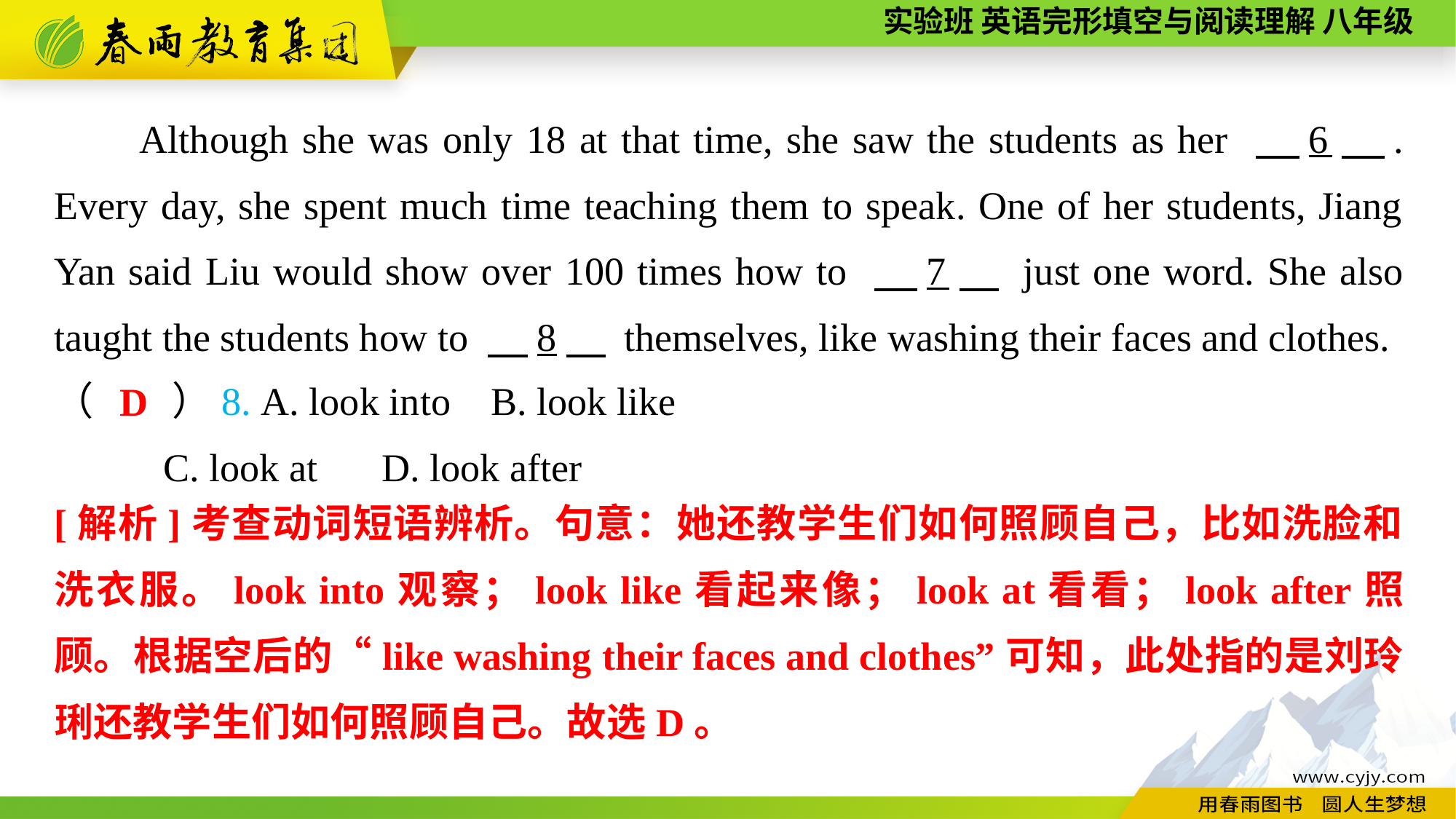

Although she was only 18 at that time, she saw the students as her 　6　. Every day, she spent much time teaching them to speak. One of her students, Jiang Yan said Liu would show over 100 times how to 　7　 just one word. She also taught the students how to 　8　 themselves, like washing their faces and clothes.
（　　）8. A. look into	B. look like
	C. look at	D. look after
D
[解析]考查动词短语辨析。句意：她还教学生们如何照顾自己，比如洗脸和洗衣服。look into观察；look like看起来像；look at看看；look after照顾。根据空后的“like washing their faces and clothes”可知，此处指的是刘玲琍还教学生们如何照顾自己。故选D。